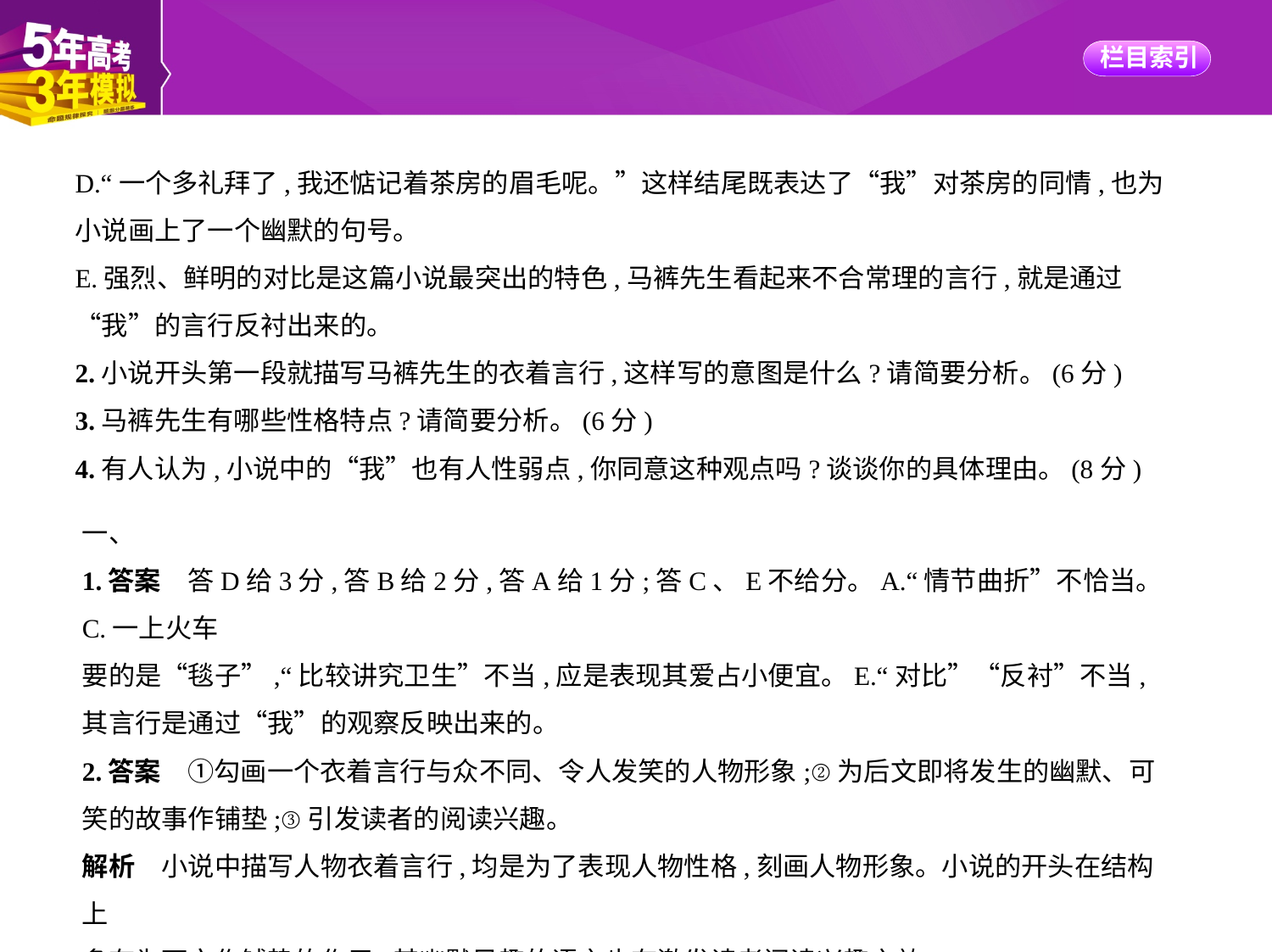

D.“一个多礼拜了,我还惦记着茶房的眉毛呢。”这样结尾既表达了“我”对茶房的同情,也为
小说画上了一个幽默的句号。
E.强烈、鲜明的对比是这篇小说最突出的特色,马裤先生看起来不合常理的言行,就是通过
“我”的言行反衬出来的。
2.小说开头第一段就描写马裤先生的衣着言行,这样写的意图是什么?请简要分析。(6分)
3.马裤先生有哪些性格特点?请简要分析。(6分)
4.有人认为,小说中的“我”也有人性弱点,你同意这种观点吗?谈谈你的具体理由。(8分)
一、
1.答案　答D给3分,答B给2分,答A给1分;答C、E不给分。A.“情节曲折”不恰当。C.一上火车
要的是“毯子”,“比较讲究卫生”不当,应是表现其爱占小便宜。E.“对比”“反衬”不当,
其言行是通过“我”的观察反映出来的。
2.答案　①勾画一个衣着言行与众不同、令人发笑的人物形象;②为后文即将发生的幽默、可
笑的故事作铺垫;③引发读者的阅读兴趣。
解析　小说中描写人物衣着言行,均是为了表现人物性格,刻画人物形象。小说的开头在结构上
多有为下文作铺垫的作用,其幽默风趣的语言也有激发读者阅读兴趣之效。